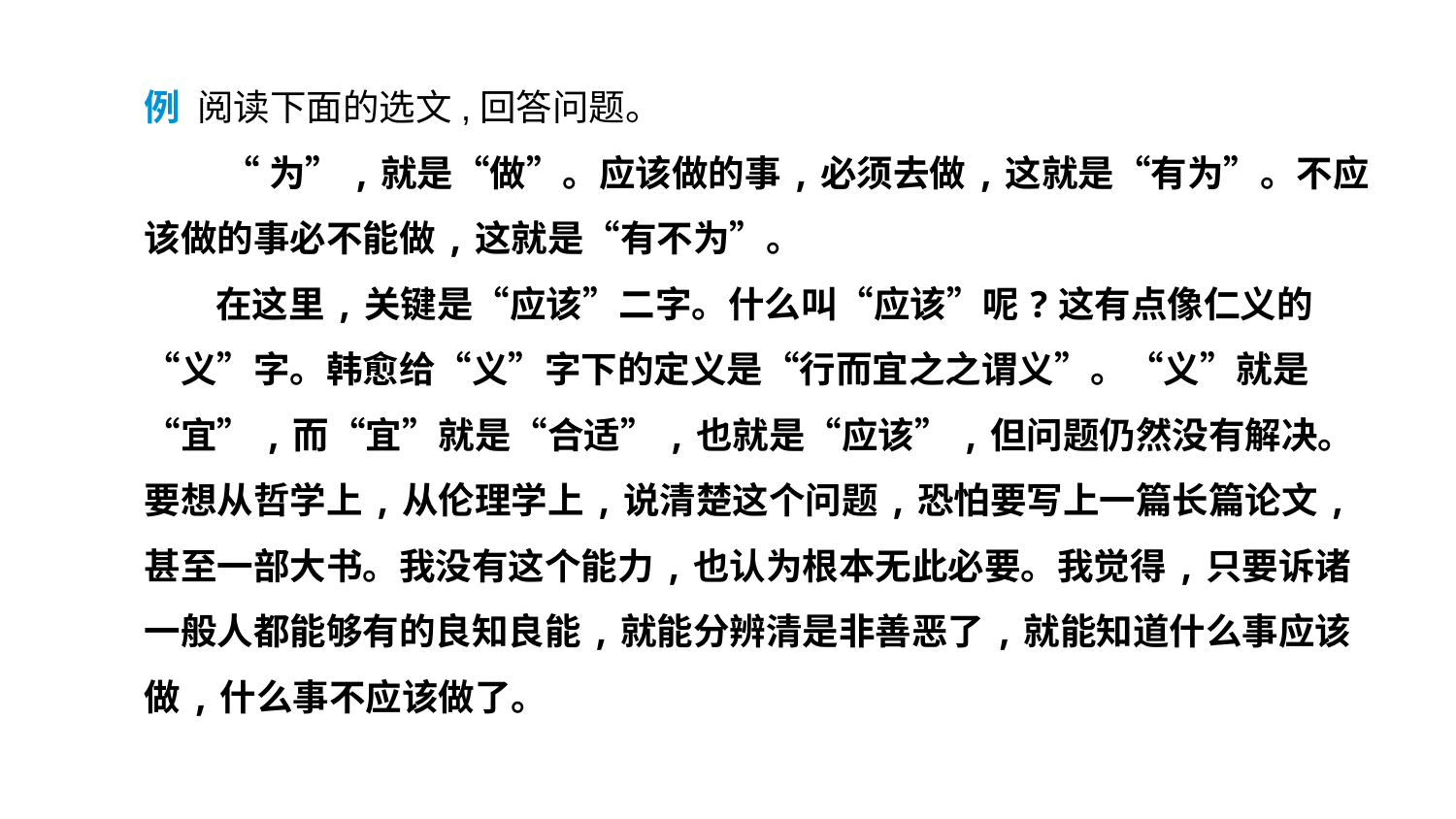

例  阅读下面的选文,回答问题。
 “为”,就是“做”。应该做的事,必须去做,这就是“有为”。不应该做的事必不能做,这就是“有不为”。
在这里,关键是“应该”二字。什么叫“应该”呢?这有点像仁义的“义”字。韩愈给“义”字下的定义是“行而宜之之谓义”。“义”就是“宜”,而“宜”就是“合适”,也就是“应该”,但问题仍然没有解决。要想从哲学上,从伦理学上,说清楚这个问题,恐怕要写上一篇长篇论文,甚至一部大书。我没有这个能力,也认为根本无此必要。我觉得,只要诉诸一般人都能够有的良知良能,就能分辨清是非善恶了,就能知道什么事应该做,什么事不应该做了。